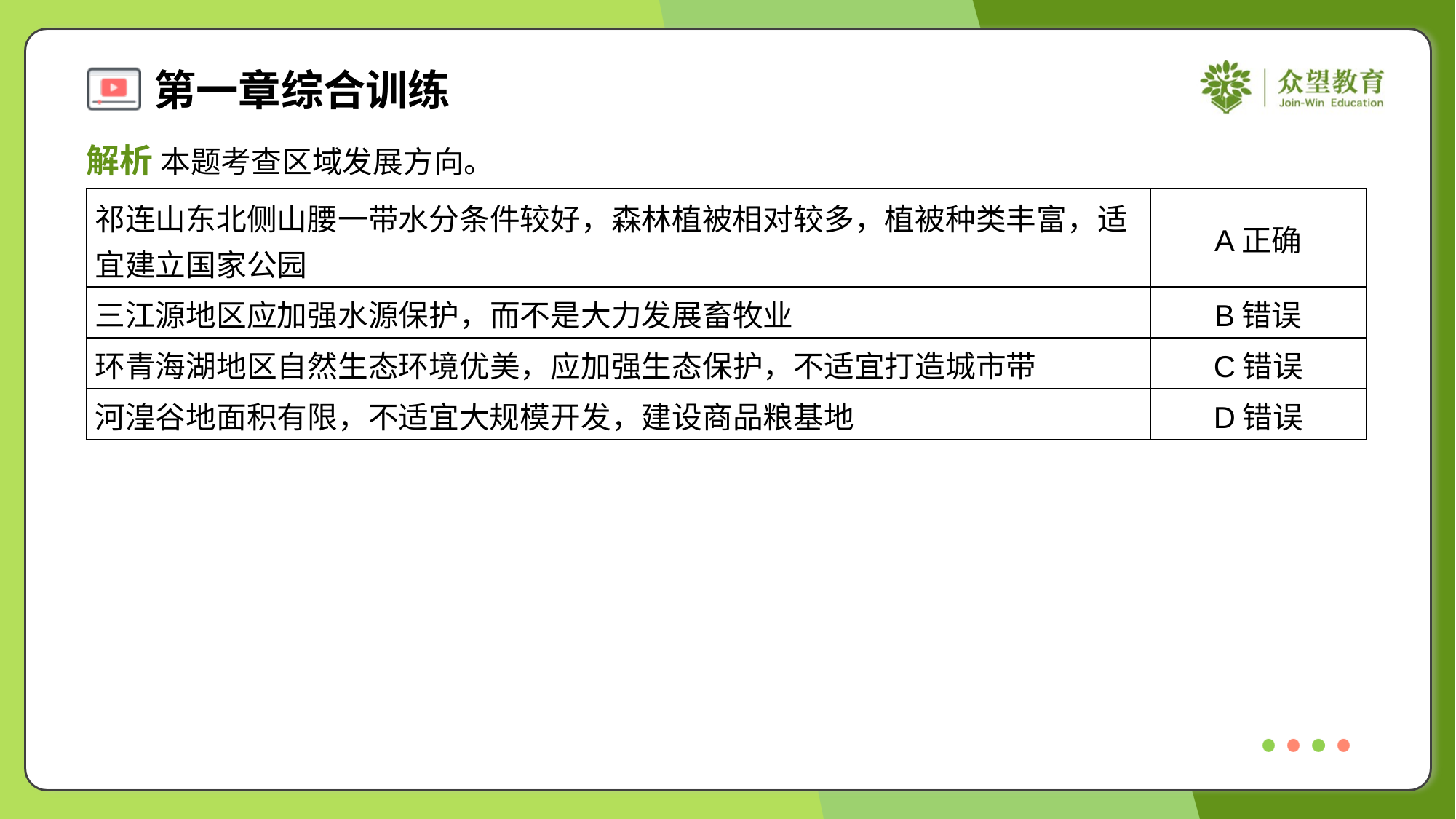

解析 本题考查区域发展方向。
| 祁连山东北侧山腰一带水分条件较好，森林植被相对较多，植被种类丰富，适 宜建立国家公园 | A正确 |
| --- | --- |
| 三江源地区应加强水源保护，而不是大力发展畜牧业 | B错误 |
| 环青海湖地区自然生态环境优美，应加强生态保护，不适宜打造城市带 | C错误 |
| 河湟谷地面积有限，不适宜大规模开发，建设商品粮基地 | D错误 |